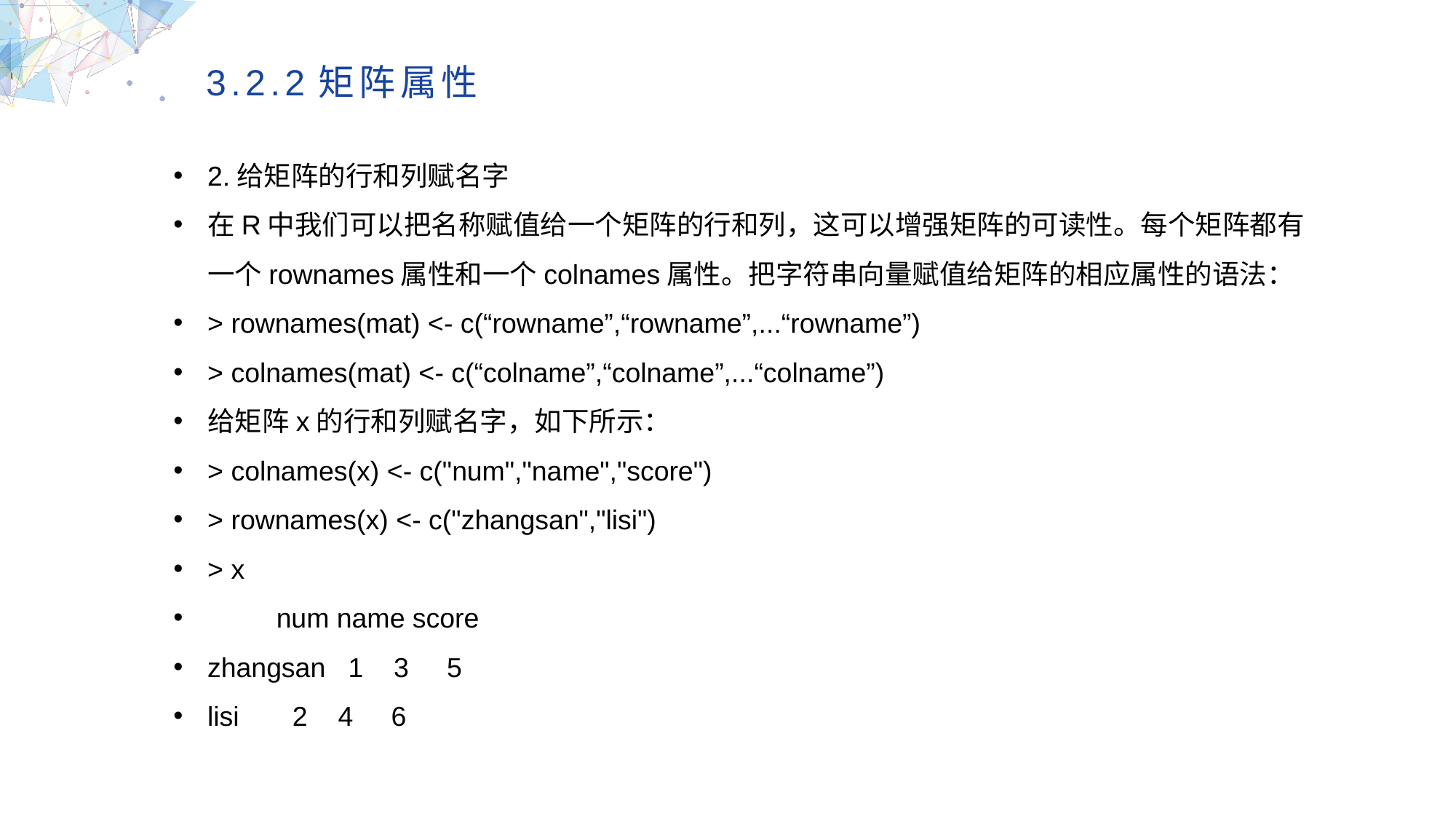

3.2.2矩阵属性
2.给矩阵的行和列赋名字
在R中我们可以把名称赋值给一个矩阵的行和列，这可以增强矩阵的可读性。每个矩阵都有一个rownames属性和一个colnames属性。把字符串向量赋值给矩阵的相应属性的语法：
> rownames(mat) <- c(“rowname”,“rowname”,...“rowname”)
> colnames(mat) <- c(“colname”,“colname”,...“colname”)
给矩阵x的行和列赋名字，如下所示：
> colnames(x) <- c("num","name","score")
> rownames(x) <- c("zhangsan","lisi")
> x
         num name score
zhangsan   1    3     5
lisi       2    4     6

MULTIPURPOSE PRESENTATION TEMPLATE | UNIQUE DESIGN
Welcome Message
Please replace text, click add relevant headline, modify the text content, also can copy your content to this directly. Please replace text, click add relevant headline, modify the text content, also can copy your content to this directly.